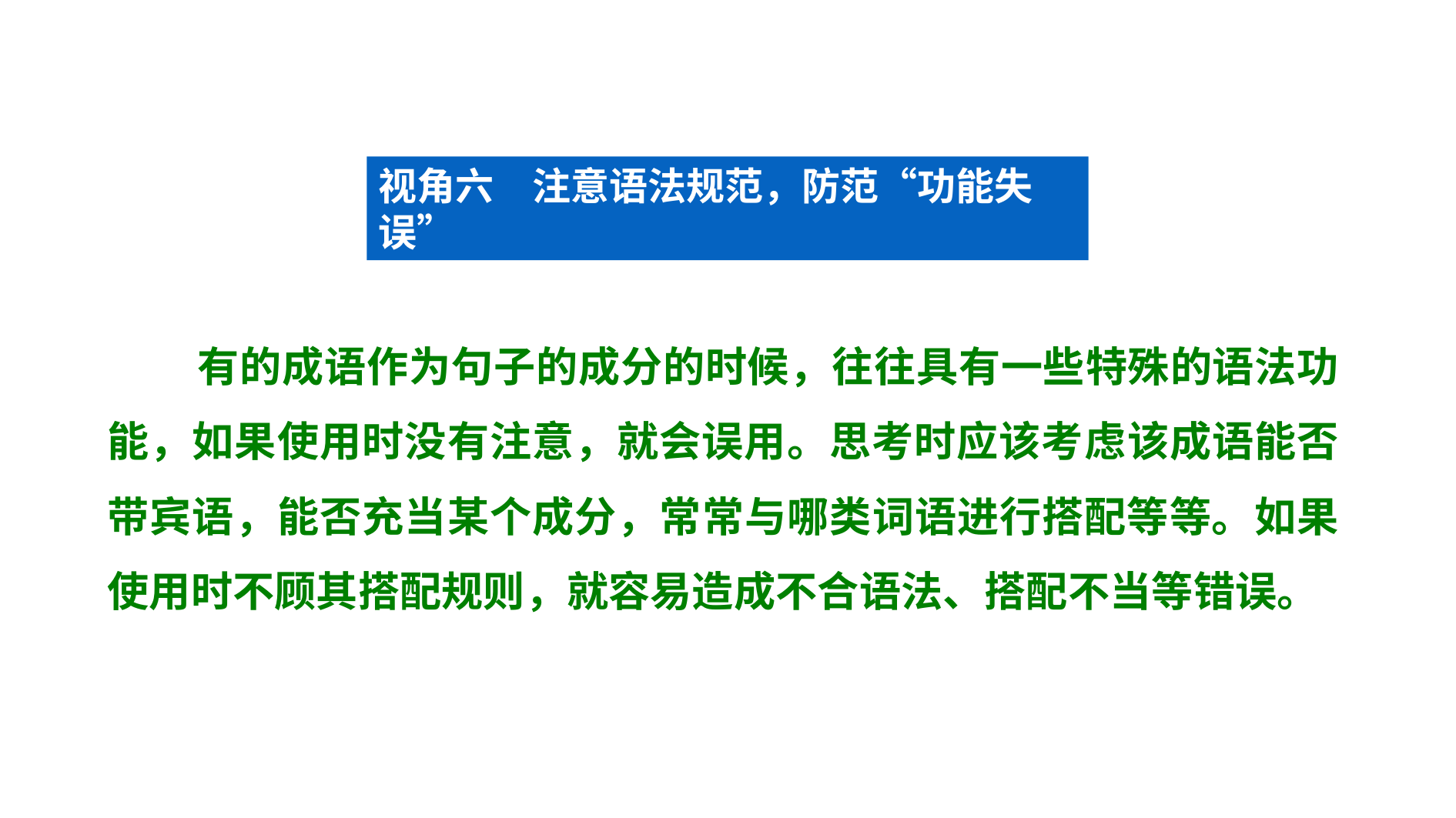

视角六　注意语法规范，防范“功能失误”
        有的成语作为句子的成分的时候，往往具有一些特殊的语法功能，如果使用时没有注意，就会误用。思考时应该考虑该成语能否带宾语，能否充当某个成分，常常与哪类词语进行搭配等等。如果使用时不顾其搭配规则，就容易造成不合语法、搭配不当等错误。